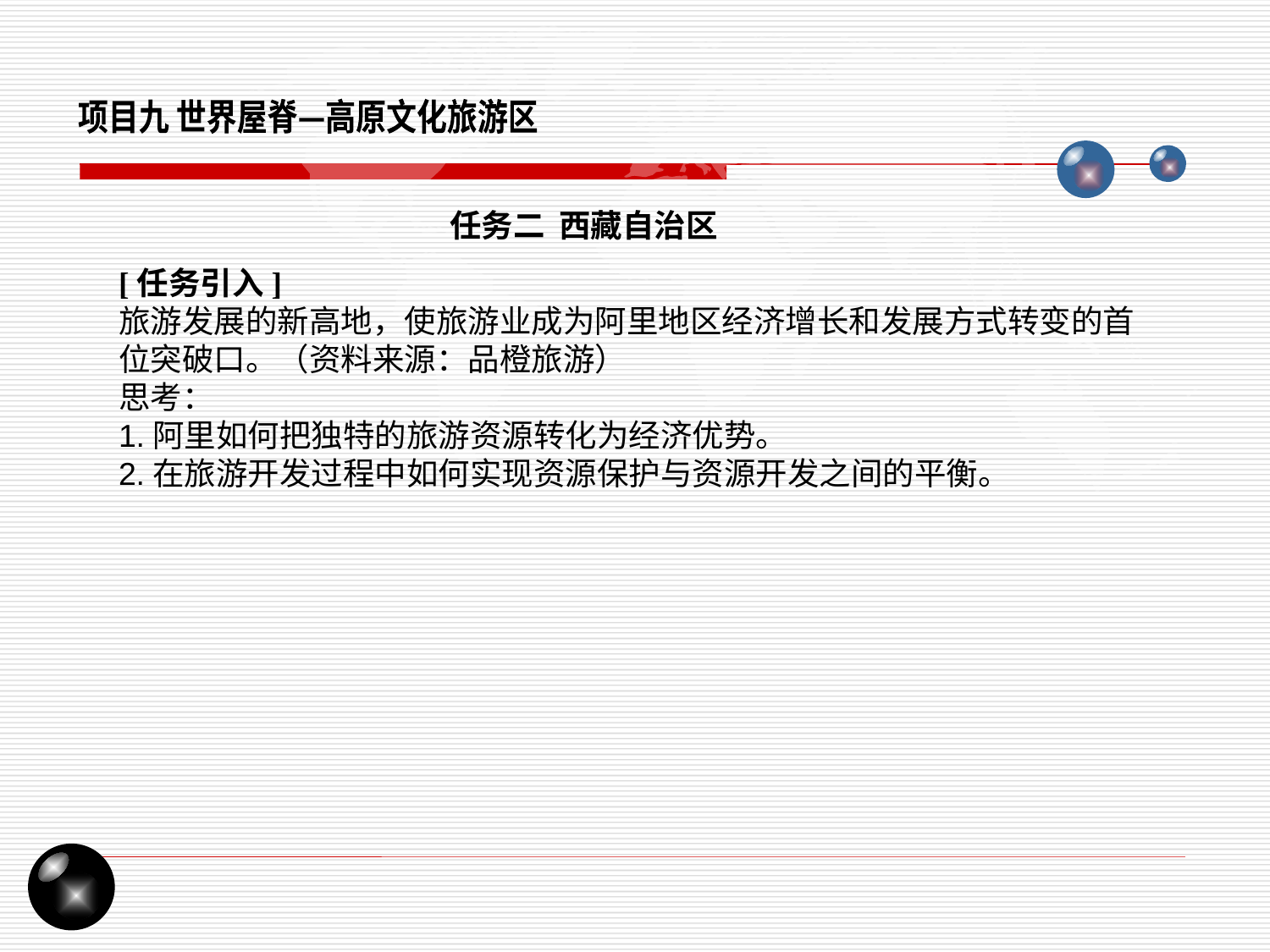

项目九 世界屋脊—高原文化旅游区
任务二  西藏自治区

[任务引入]
旅游发展的新高地，使旅游业成为阿里地区经济增长和发展方式转变的首位突破口。（资料来源：品橙旅游）
思考：
1.阿里如何把独特的旅游资源转化为经济优势。
2.在旅游开发过程中如何实现资源保护与资源开发之间的平衡。